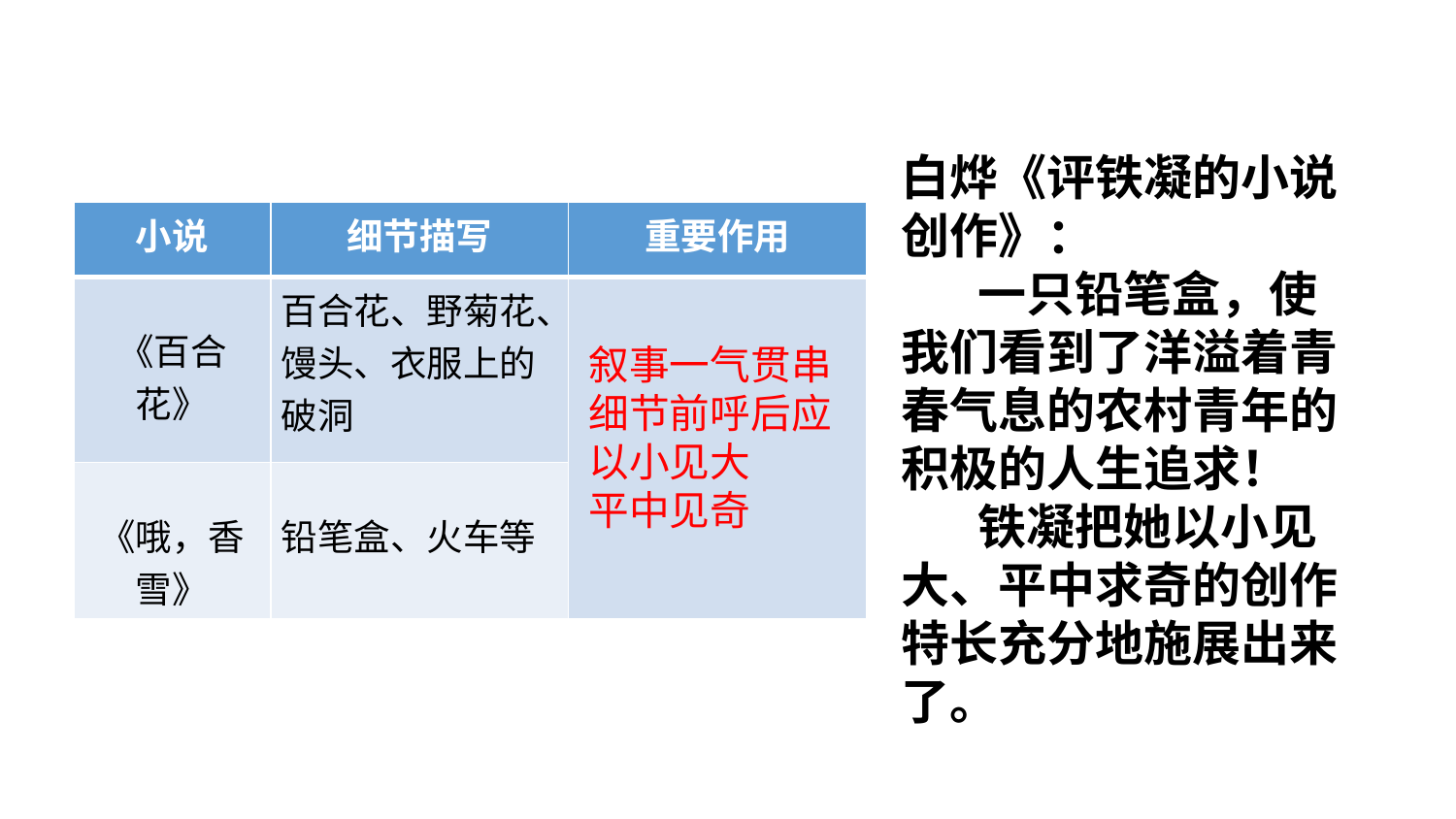

白烨《评铁凝的小说创作》：
      一只铅笔盒，使我们看到了洋溢着青春气息的农村青年的积极的人生追求！
      铁凝把她以小见大、平中求奇的创作特长充分地施展出来了。
| 小说 | 细节描写 | 重要作用 |
| --- | --- | --- |
| 《百合花》 | 百合花、野菊花、馒头、衣服上的破洞 |  |
| 《哦，香雪》 | 铅笔盒、火车等 |  |
叙事一气贯串
细节前呼后应
以小见大
平中见奇